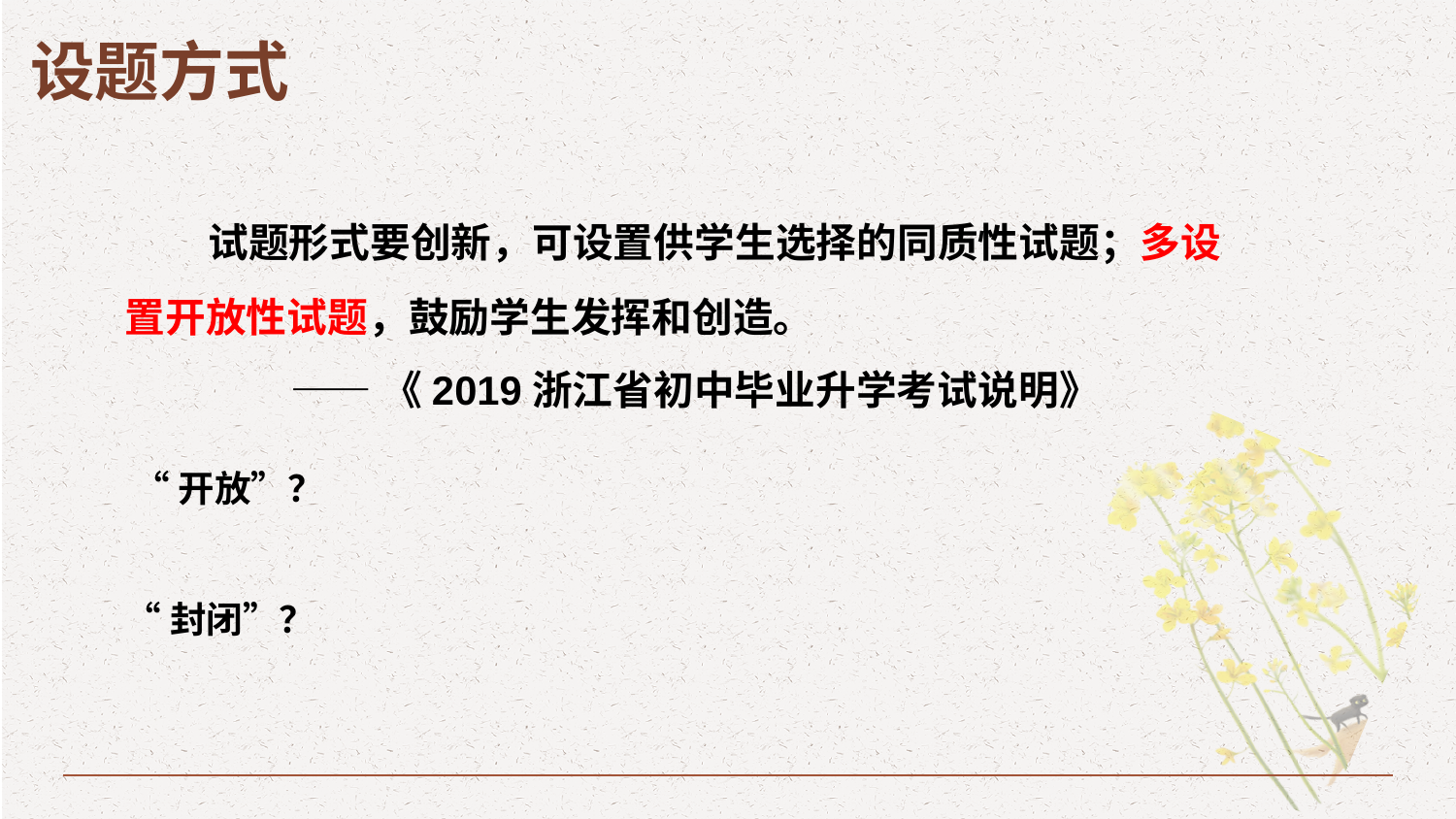

设题方式
        试题形式要创新，可设置供学生选择的同质性试题；多设置开放性试题，鼓励学生发挥和创造。
                  ——《2019浙江省初中毕业升学考试说明》
 “开放”？

“封闭”？